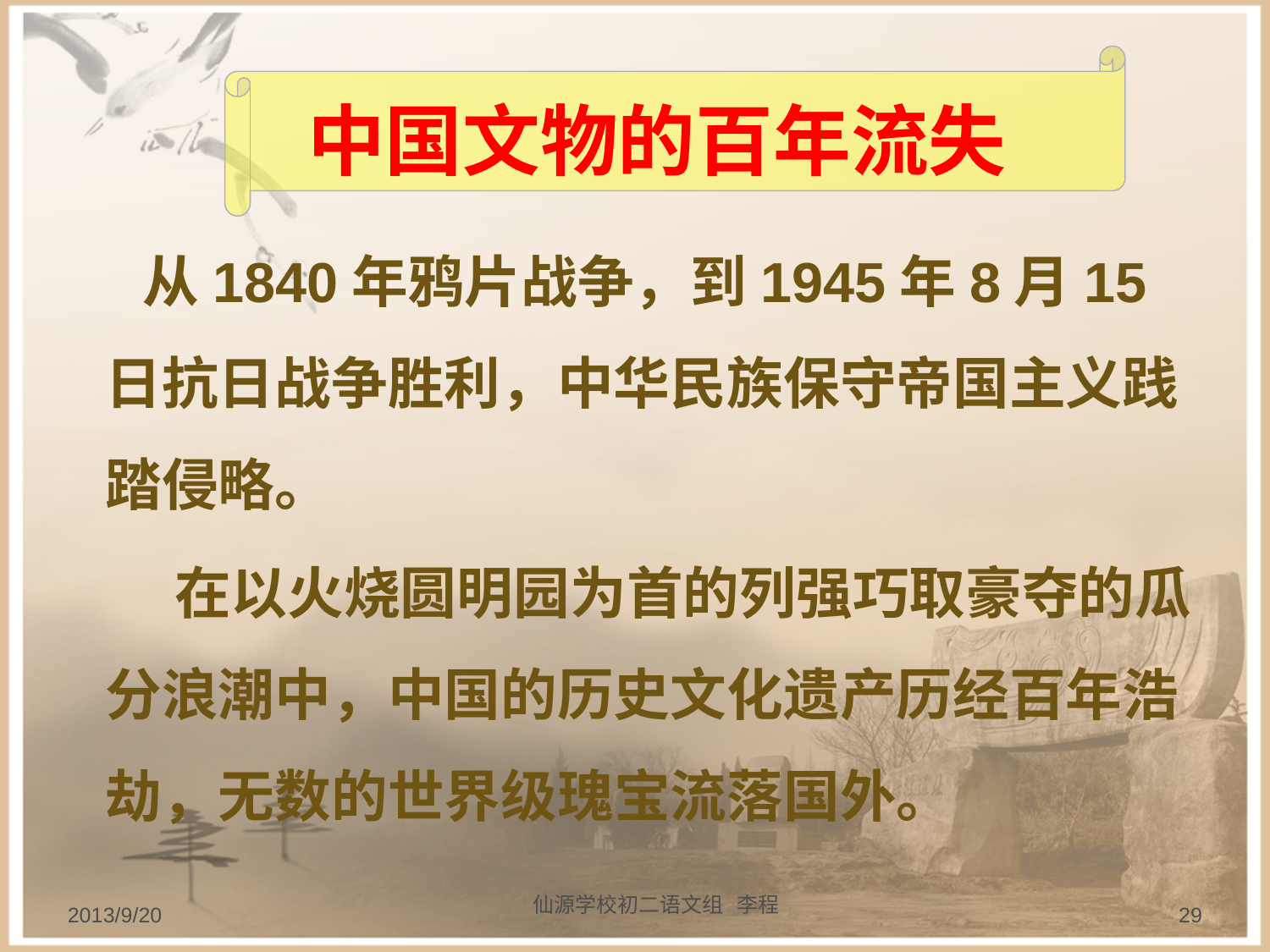

中国文物的百年流失
      从1840年鸦片战争，到1945年8月15日抗日战争胜利，中华民族保守帝国主义践踏侵略。
        在以火烧圆明园为首的列强巧取豪夺的瓜分浪潮中，中国的历史文化遗产历经百年浩劫，无数的世界级瑰宝流落国外。
仙源学校初二语文组   李程
2013/9/20
29